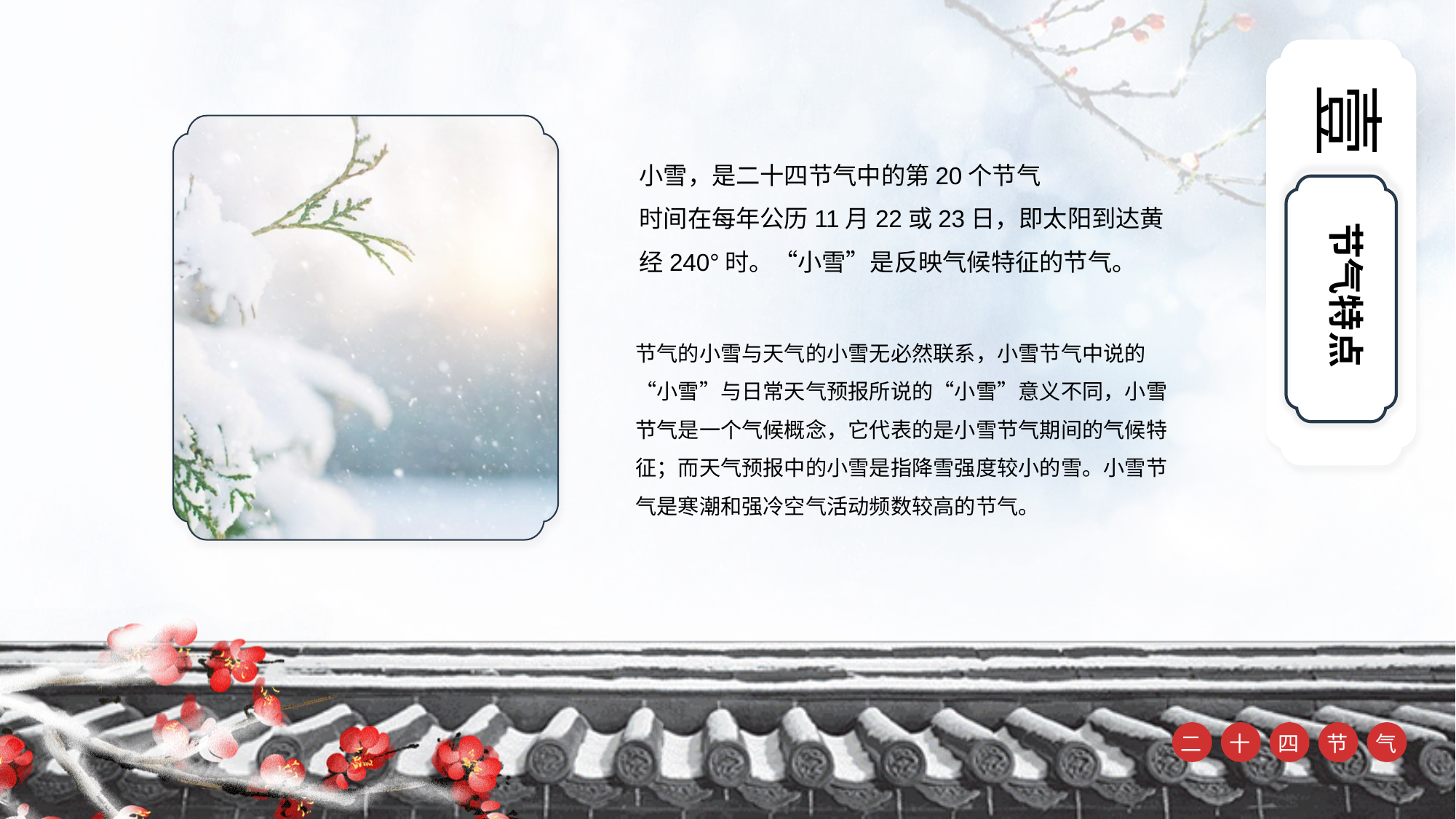

壹

节气特点

小雪，是二十四节气中的第20个节气
时间在每年公历11月22或23日，即太阳到达黄经240°时。“小雪”是反映气候特征的节气。
节气的小雪与天气的小雪无必然联系，小雪节气中说的“小雪”与日常天气预报所说的“小雪”意义不同，小雪节气是一个气候概念，它代表的是小雪节气期间的气候特征；而天气预报中的小雪是指降雪强度较小的雪。小雪节气是寒潮和强冷空气活动频数较高的节气。